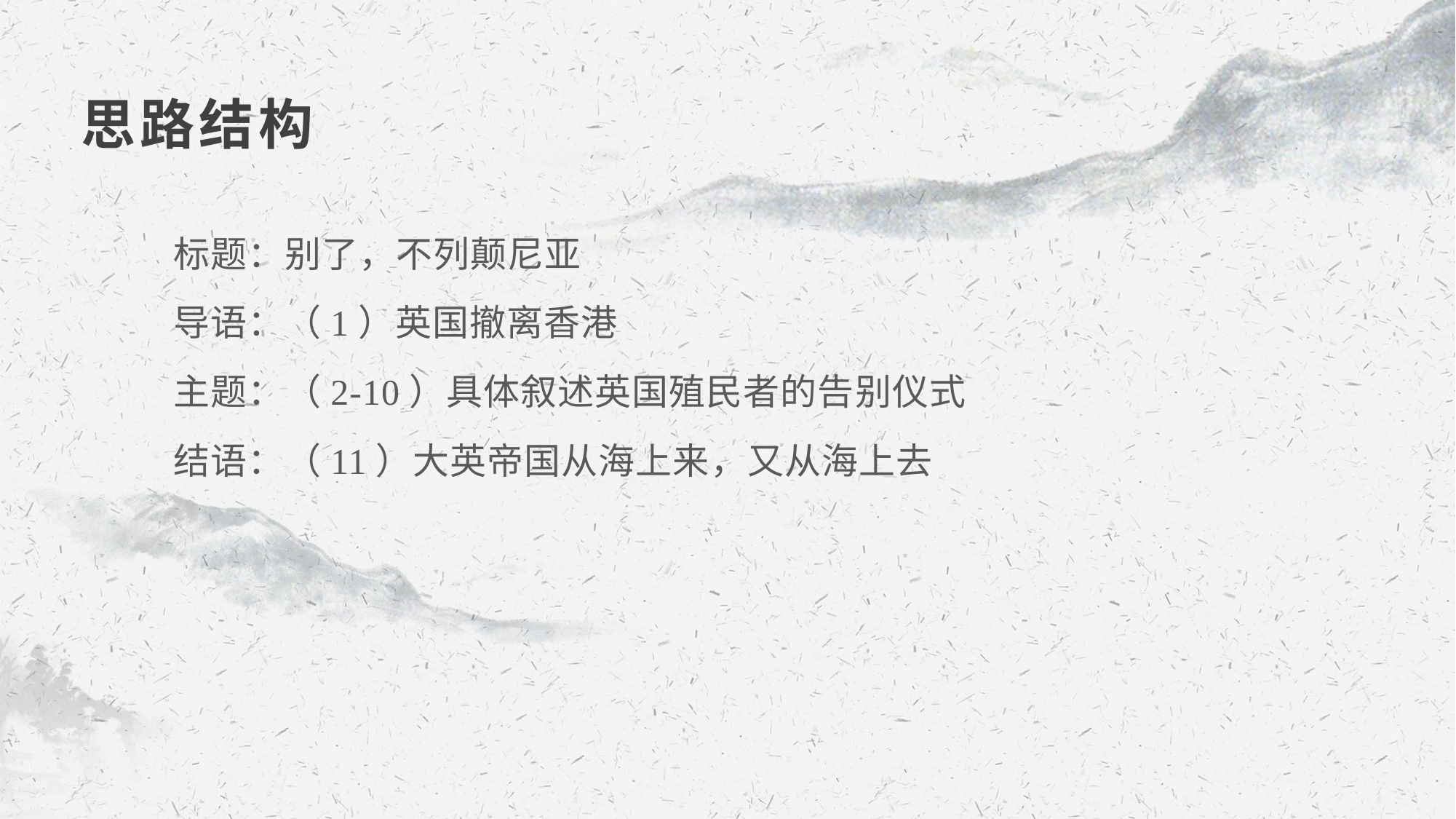

思路结构
标题：别了，不列颠尼亚
导语：（1）英国撤离香港
主题：（2-10）具体叙述英国殖民者的告别仪式
结语：（11）大英帝国从海上来，又从海上去